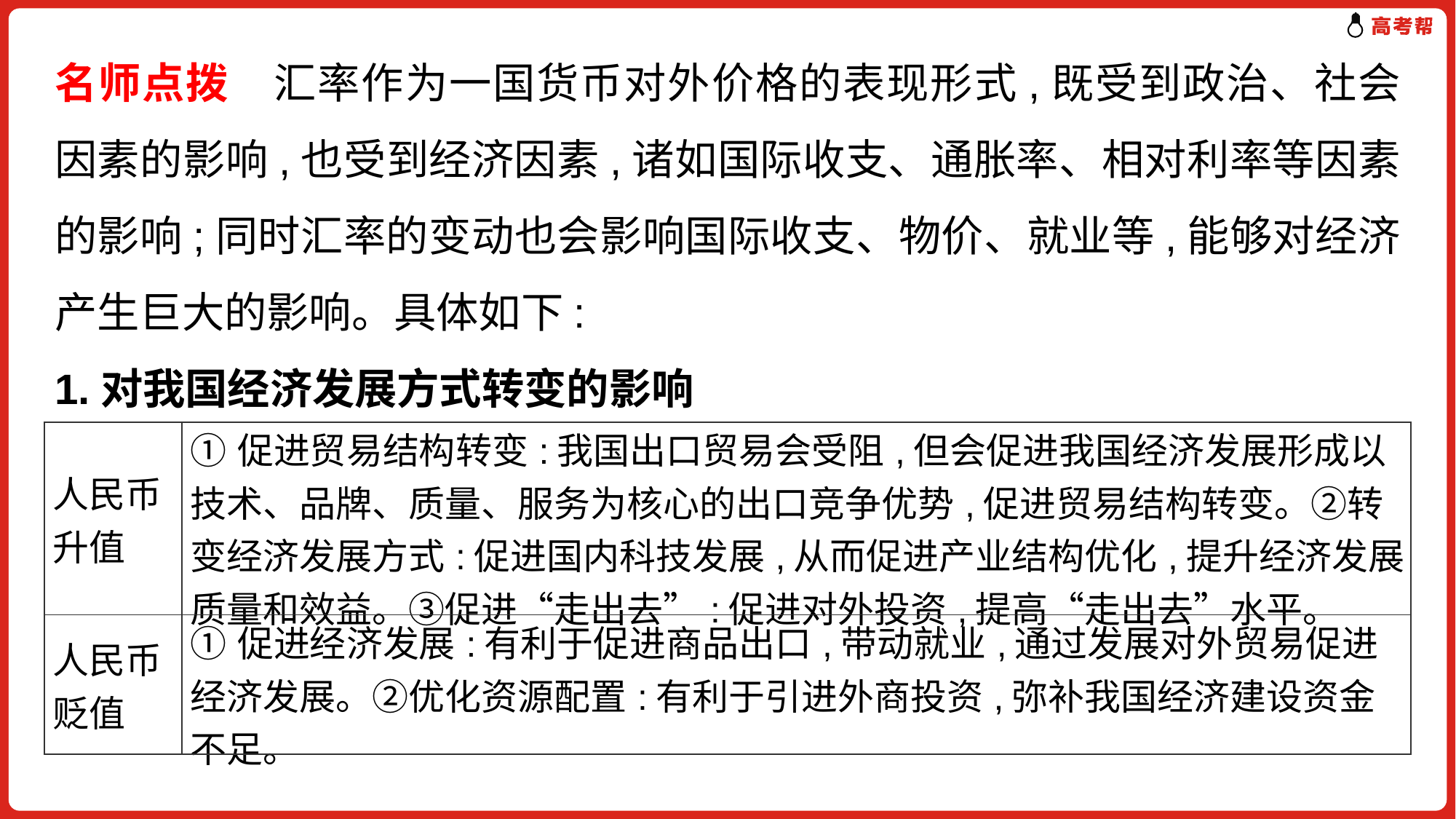

名师点拨　汇率作为一国货币对外价格的表现形式,既受到政治、社会因素的影响,也受到经济因素,诸如国际收支、通胀率、相对利率等因素的影响;同时汇率的变动也会影响国际收支、物价、就业等,能够对经济产生巨大的影响。具体如下:
1.对我国经济发展方式转变的影响
| 人民币升值 | ①促进贸易结构转变:我国出口贸易会受阻,但会促进我国经济发展形成以技术、品牌、质量、服务为核心的出口竞争优势,促进贸易结构转变。②转变经济发展方式:促进国内科技发展,从而促进产业结构优化,提升经济发展质量和效益。③促进“走出去”:促进对外投资,提高“走出去”水平。 |
| --- | --- |
| 人民币贬值 | ①促进经济发展:有利于促进商品出口,带动就业,通过发展对外贸易促进经济发展。②优化资源配置:有利于引进外商投资,弥补我国经济建设资金不足。 |